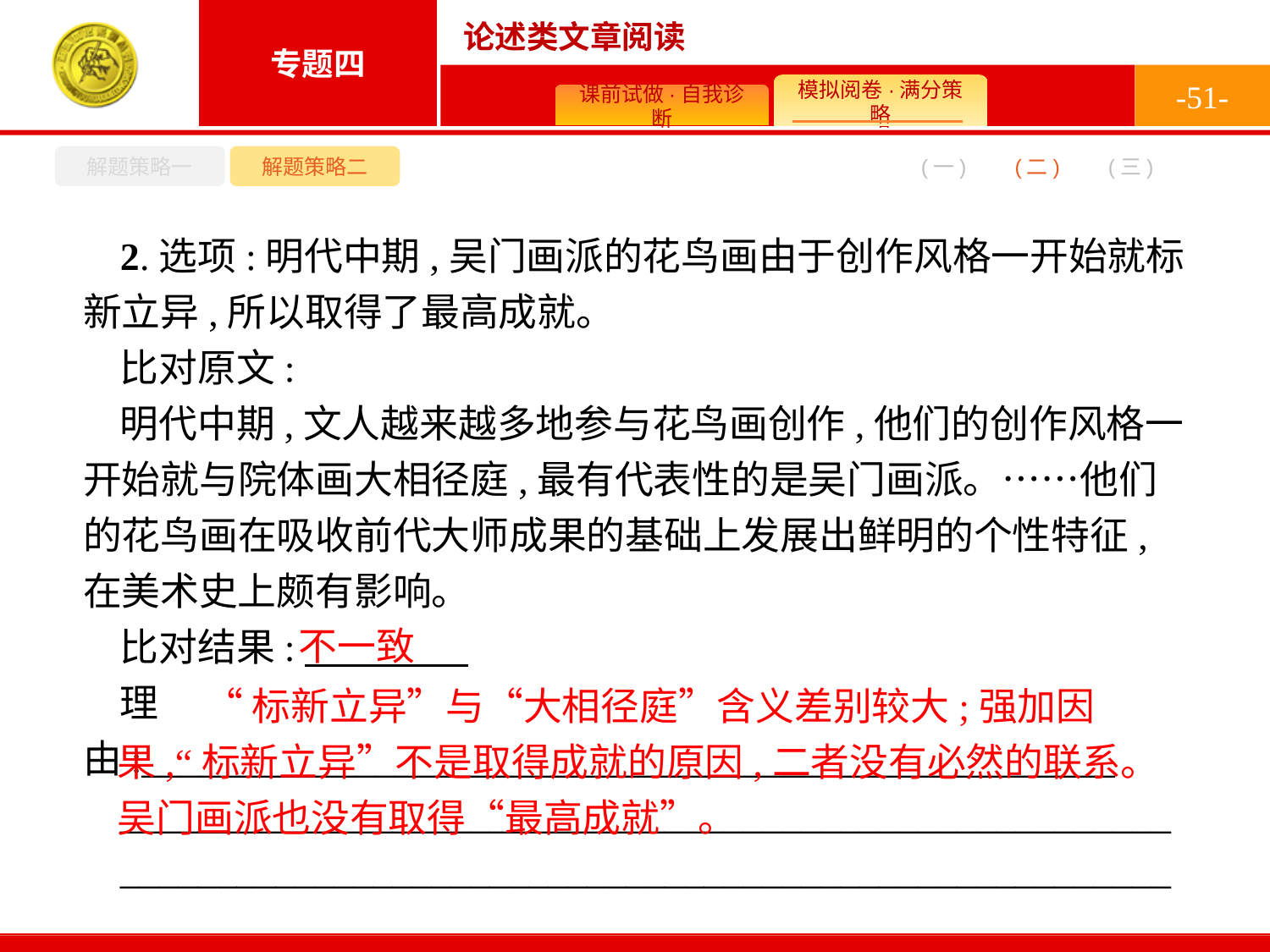

-51-
解题策略一
解题策略二
(二)
(一)
(三)
2.选项:明代中期,吴门画派的花鸟画由于创作风格一开始就标新立异,所以取得了最高成就。
比对原文:
明代中期,文人越来越多地参与花鸟画创作,他们的创作风格一开始就与院体画大相径庭,最有代表性的是吴门画派。……他们的花鸟画在吸收前代大师成果的基础上发展出鲜明的个性特征,在美术史上颇有影响。
比对结果:
理由:__________________________________________________
______________________________________________________
______________________________________________________
不一致
          “标新立异”与“大相径庭”含义差别较大;强加因果,“标新立异”不是取得成就的原因,二者没有必然的联系。吴门画派也没有取得“最高成就”。